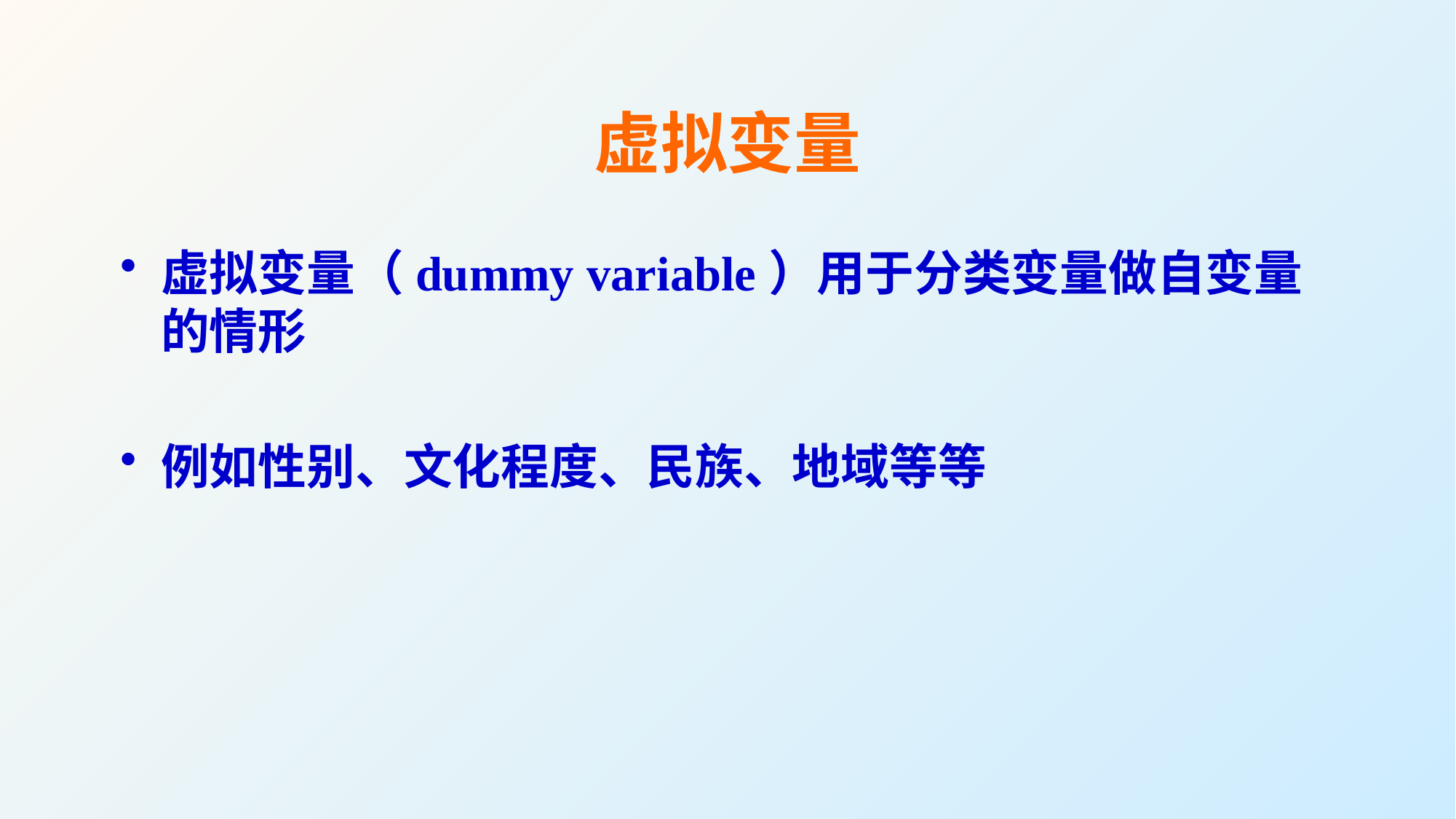

# 虚拟变量
虚拟变量（dummy variable）用于分类变量做自变量的情形

例如性别、文化程度、民族、地域等等